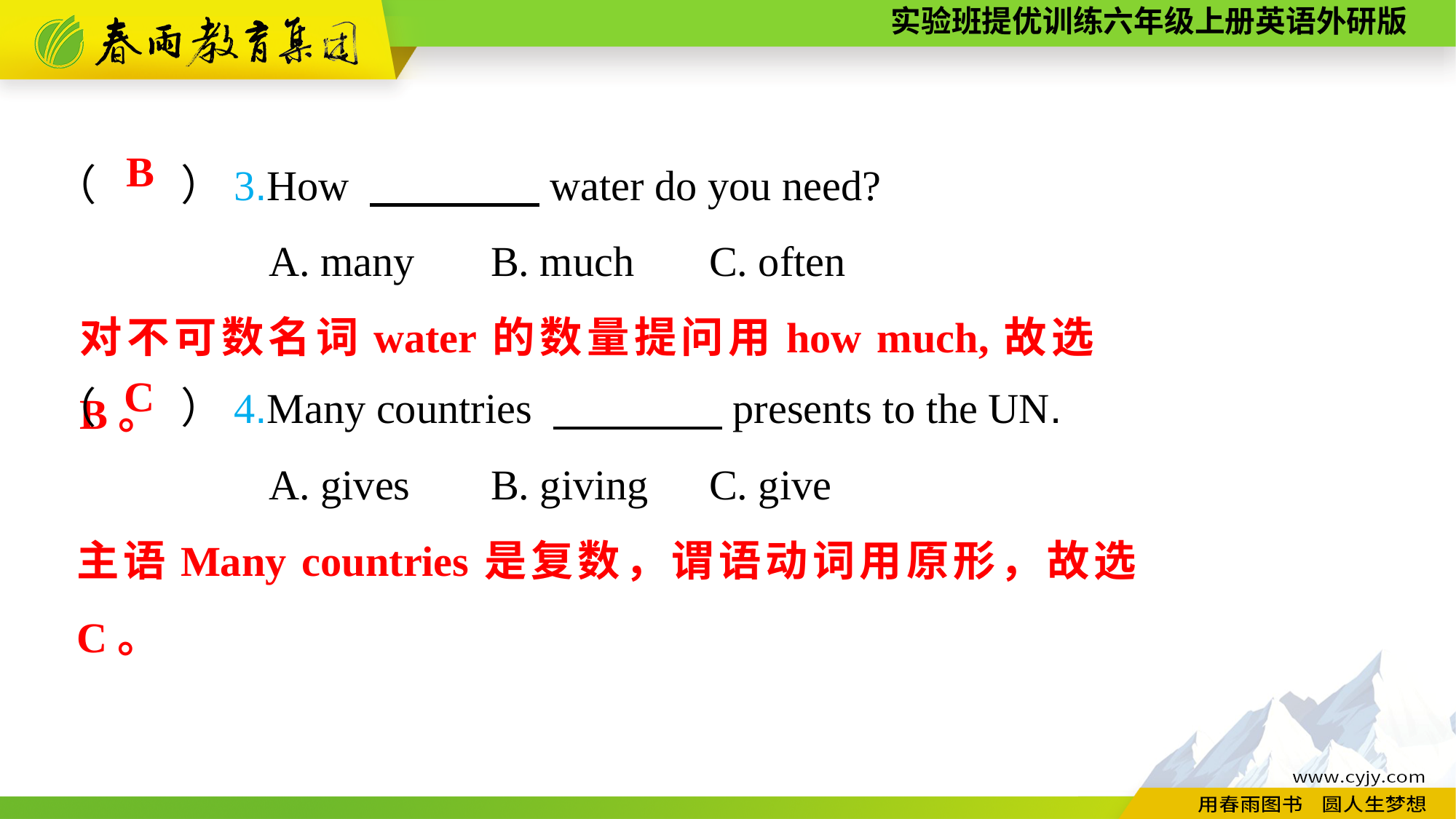

（　　）3.How 　　　　water do you need?
A. many	B. much	C. often
B
对不可数名词water的数量提问用how much,故选B。
（　　）4.Many countries 　　　　presents to the UN.
A. gives	B. giving	C. give
C
主语Many countries是复数，谓语动词用原形，故选C。